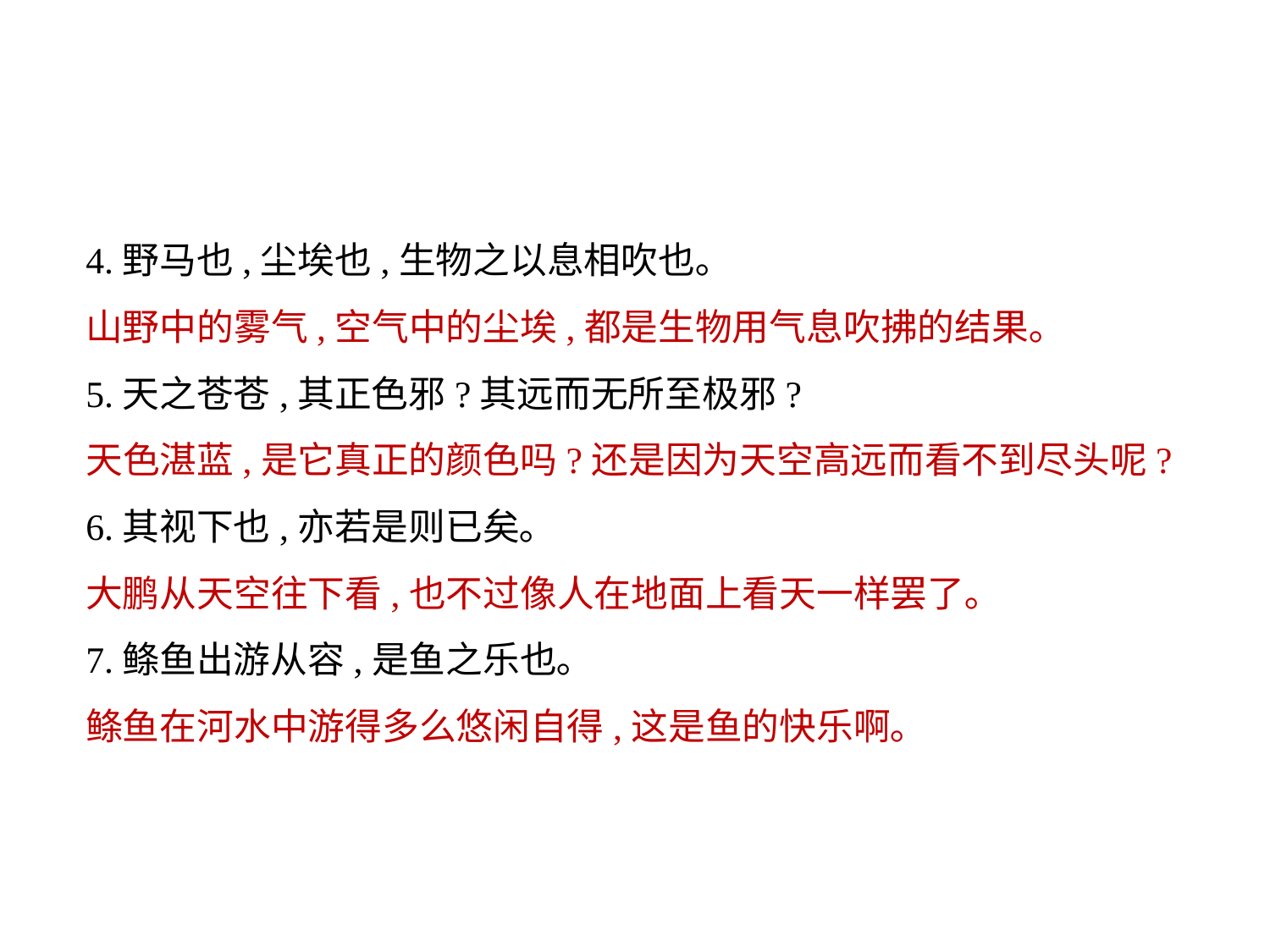

4.野马也,尘埃也,生物之以息相吹也｡
山野中的雾气,空气中的尘埃,都是生物用气息吹拂的结果｡
5.天之苍苍,其正色邪?其远而无所至极邪?
天色湛蓝,是它真正的颜色吗?还是因为天空高远而看不到尽头呢?
6.其视下也,亦若是则已矣｡
大鹏从天空往下看,也不过像人在地面上看天一样罢了｡
7.鲦鱼出游从容,是鱼之乐也｡
鲦鱼在河水中游得多么悠闲自得,这是鱼的快乐啊｡